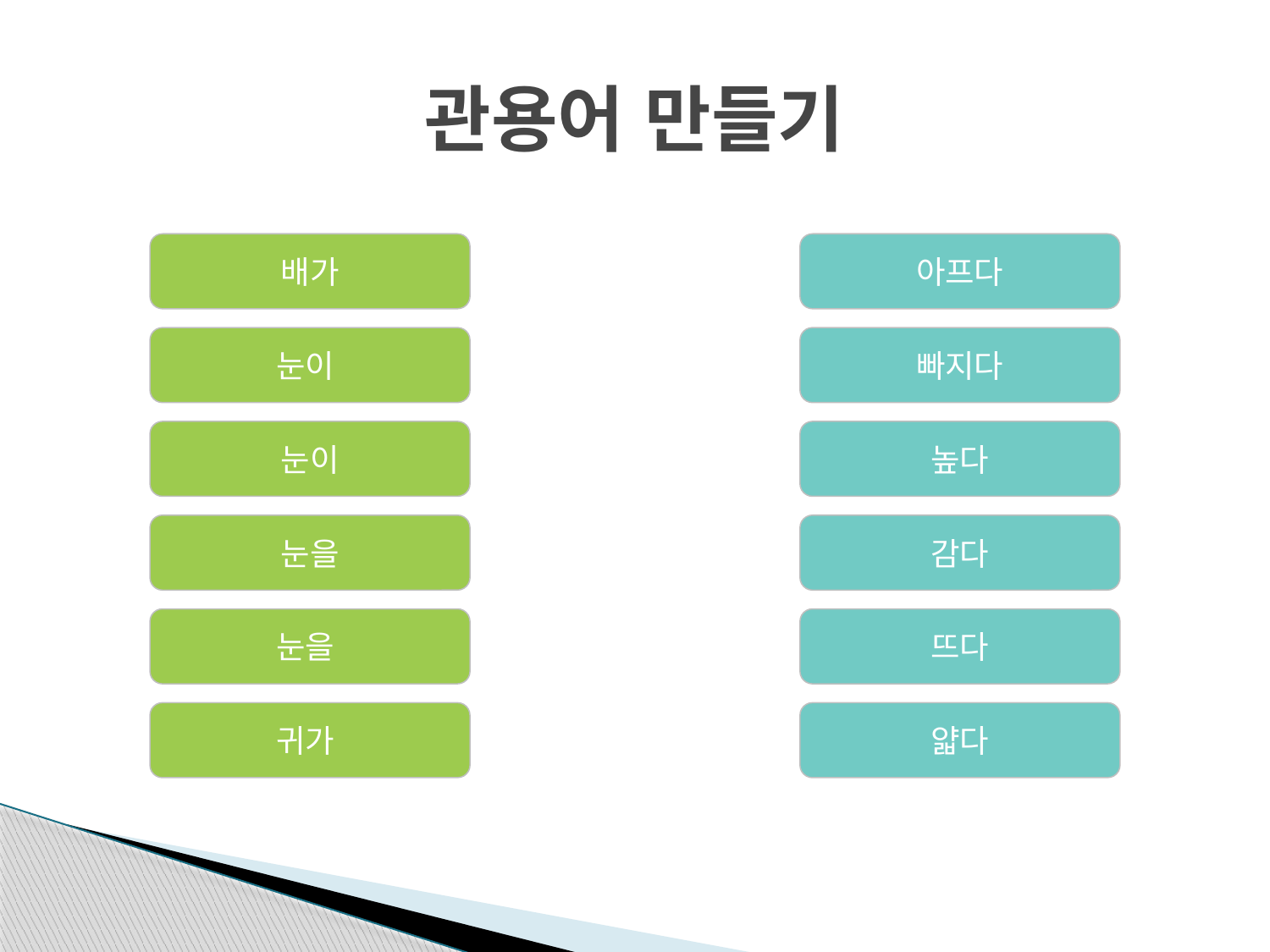

# 관용어 만들기

배가
아프다
눈이
빠지다
눈이
높다
눈을
감다
눈을
뜨다
귀가
얇다